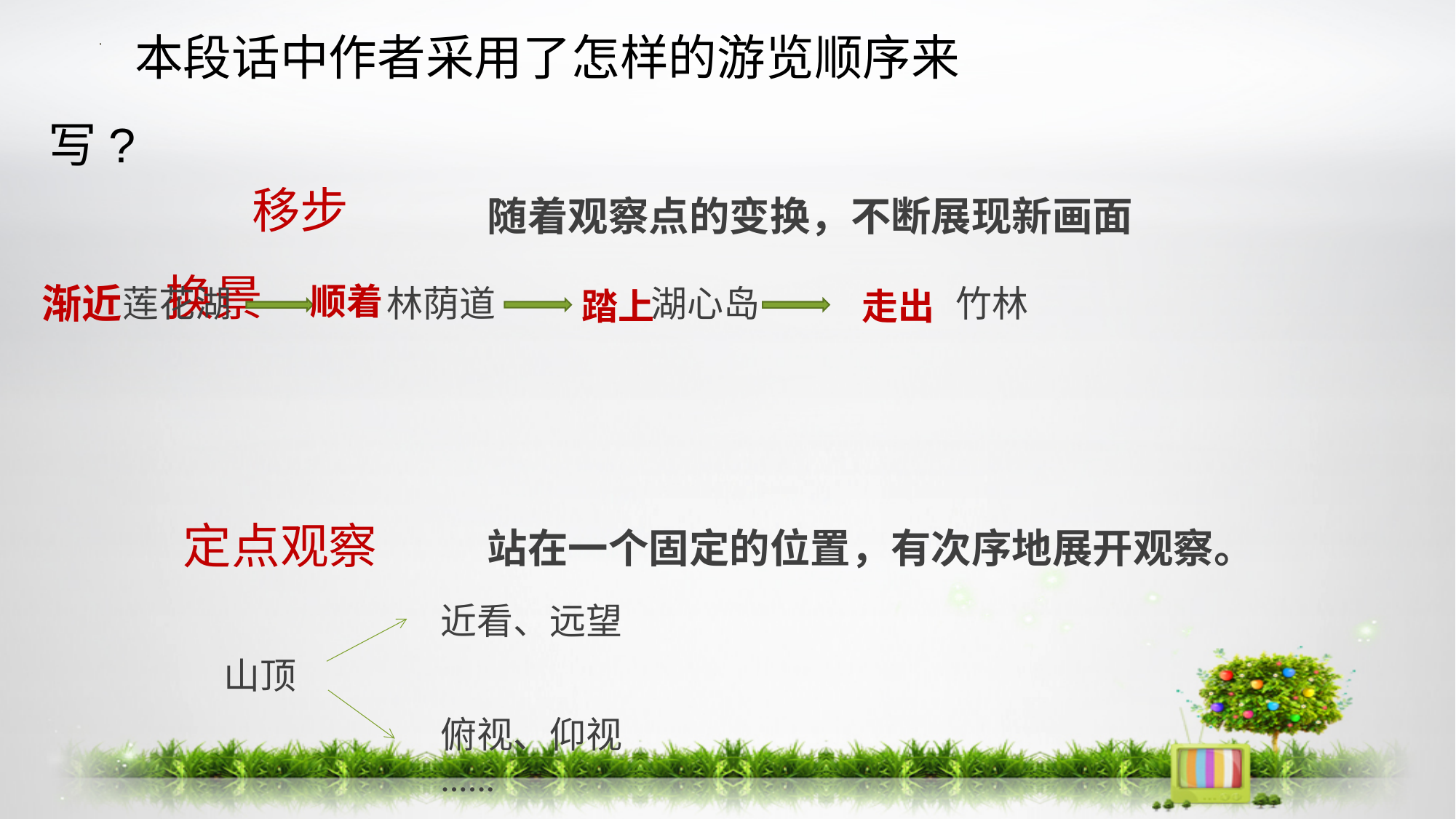

本段话中作者采用了怎样的游览顺序来写?
移步换景
随着观察点的变换，不断展现新画面
渐近
顺着
莲花湖                   林荫道                   湖心岛                        竹林
踏上
走出

  定点观察
站在一个固定的位置，有次序地展开观察。
近看、远望
山顶
俯视、仰视
......